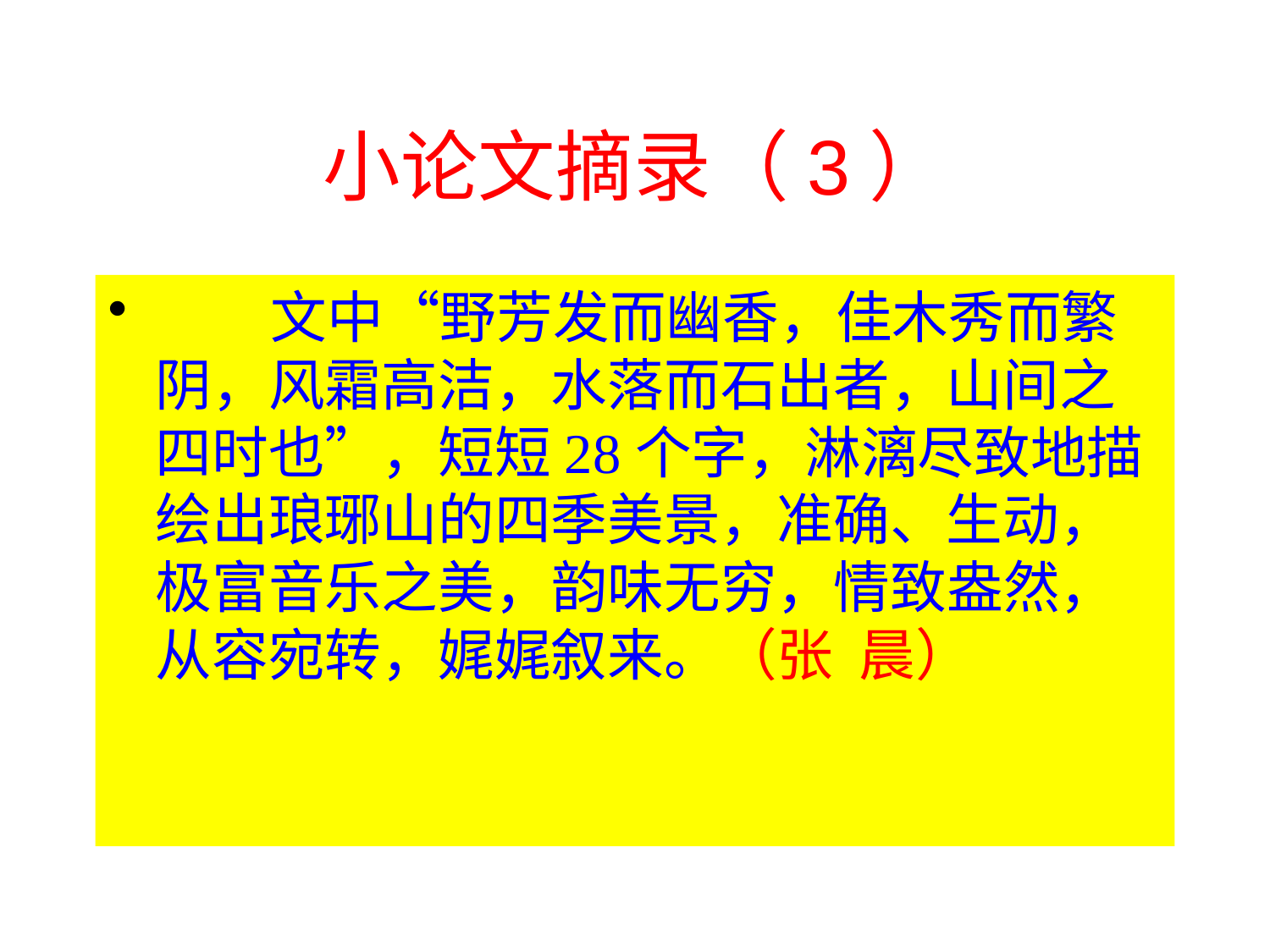

# 小论文摘录（3）
        文中“野芳发而幽香，佳木秀而繁阴，风霜高洁，水落而石出者，山间之四时也”，短短28个字，淋漓尽致地描绘出琅琊山的四季美景，准确、生动，极富音乐之美，韵味无穷，情致盎然，从容宛转，娓娓叙来。（张  晨）